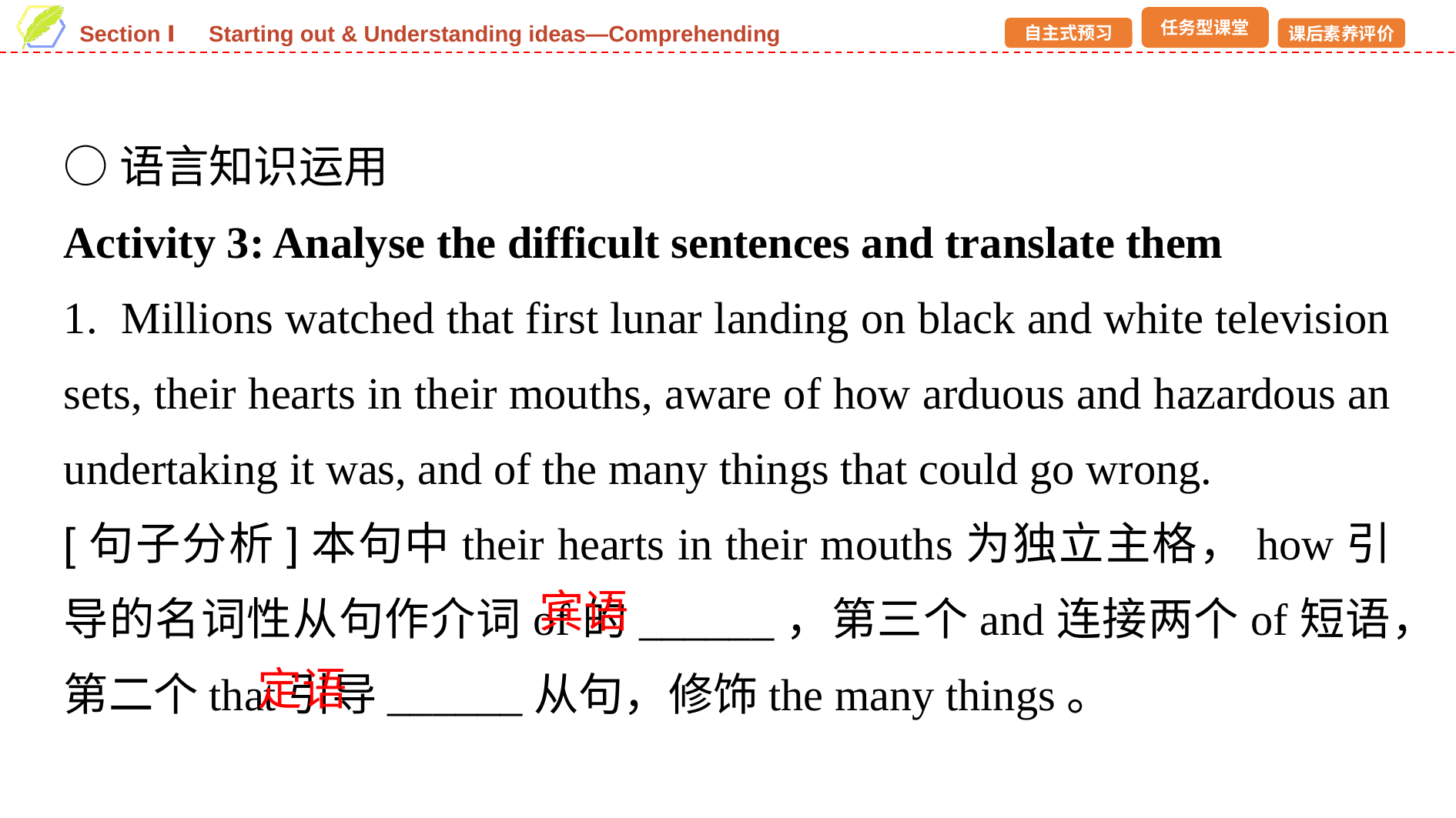

○语言知识运用
Activity 3: Analyse the difficult sentences and translate them
1.  Millions watched that first lunar landing on black and white television sets, their hearts in their mouths, aware of how arduous and hazardous an undertaking it was, and of the many things that could go wrong.
[句子分析]本句中their hearts in their mouths为独立主格，how引导的名词性从句作介词of的______，第三个and连接两个of短语，第二个that引导______从句，修饰the many things。
宾语
定语